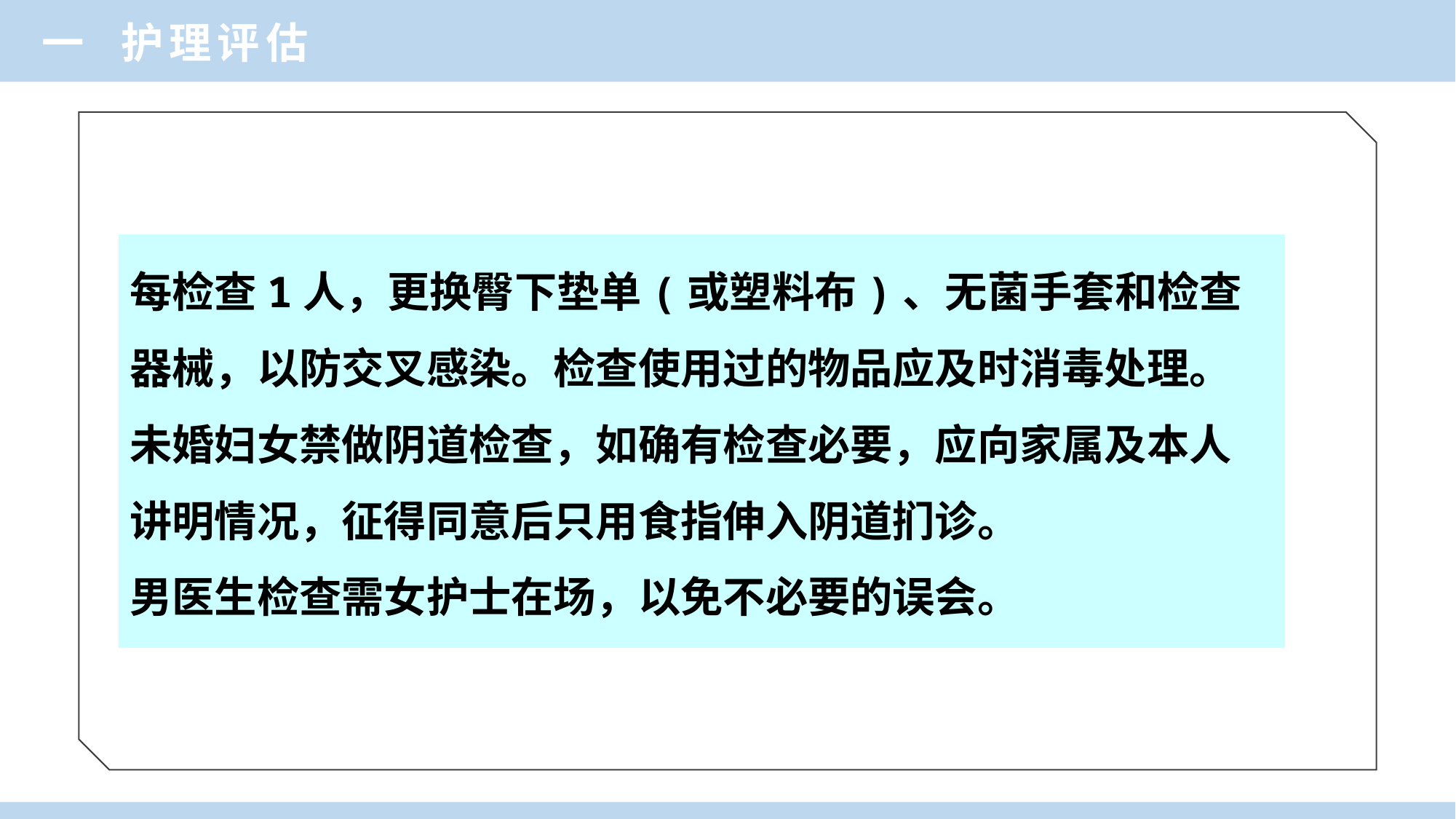

一  护理评估

每检查1人，更换臀下垫单(或塑料布)、无菌手套和检查器械，以防交叉感染。检查使用过的物品应及时消毒处理。
未婚妇女禁做阴道检查，如确有检查必要，应向家属及本人讲明情况，征得同意后只用食指伸入阴道扪诊。
男医生检查需女护士在场，以免不必要的误会。